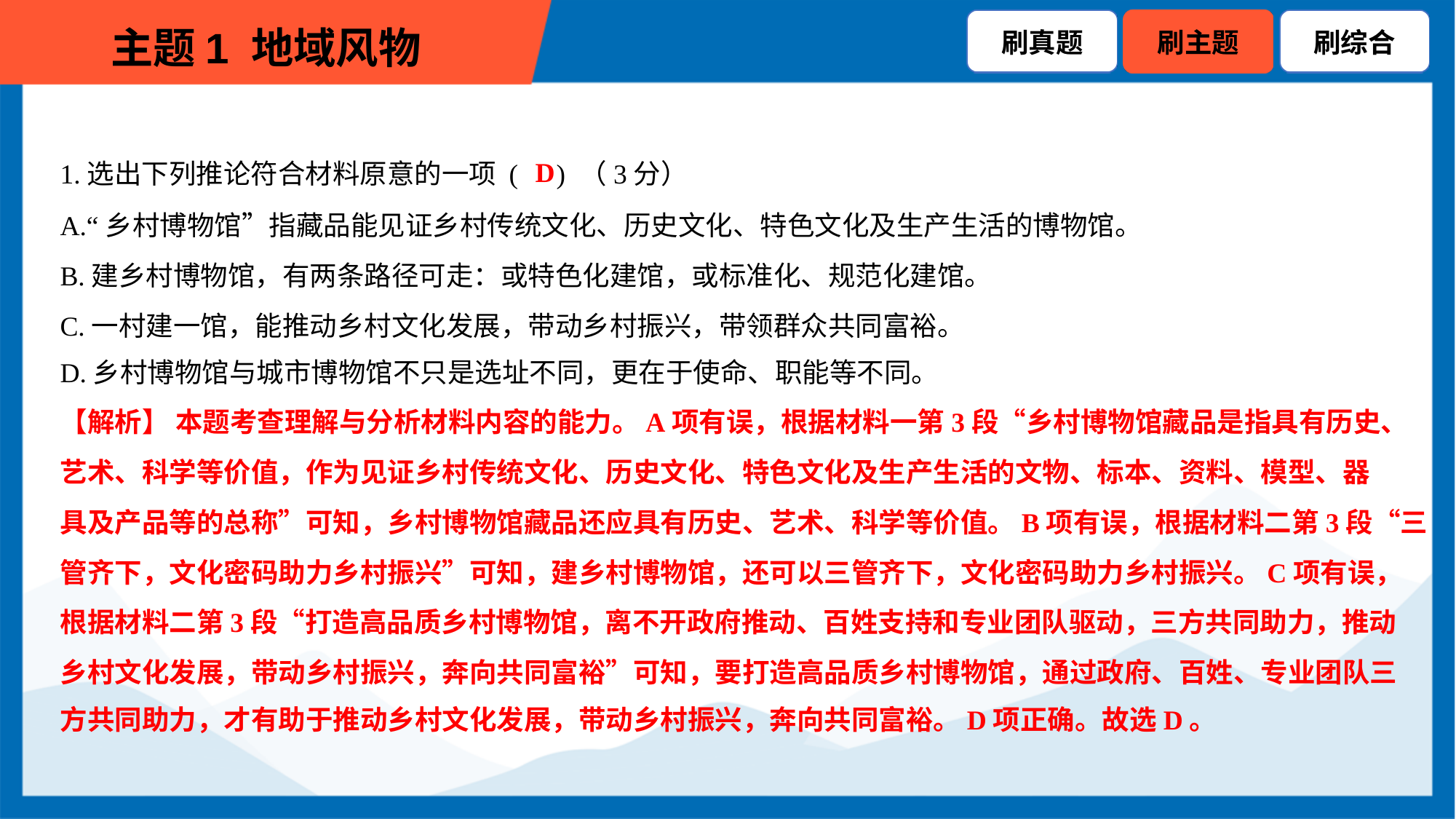

D
1.选出下列推论符合材料原意的一项 (     ) （3分）
A.“乡村博物馆”指藏品能见证乡村传统文化、历史文化、特色文化及生产生活的博物馆。
B.建乡村博物馆，有两条路径可走：或特色化建馆，或标准化、规范化建馆。
C.一村建一馆，能推动乡村文化发展，带动乡村振兴，带领群众共同富裕。
D.乡村博物馆与城市博物馆不只是选址不同，更在于使命、职能等不同。
【解析】 本题考查理解与分析材料内容的能力。A项有误，根据材料一第3段“乡村博物馆藏品是指具有历史、
艺术、科学等价值，作为见证乡村传统文化、历史文化、特色文化及生产生活的文物、标本、资料、模型、器
具及产品等的总称”可知，乡村博物馆藏品还应具有历史、艺术、科学等价值。B项有误，根据材料二第3段“三
管齐下，文化密码助力乡村振兴”可知，建乡村博物馆，还可以三管齐下，文化密码助力乡村振兴。C项有误，
根据材料二第3段“打造高品质乡村博物馆，离不开政府推动、百姓支持和专业团队驱动，三方共同助力，推动
乡村文化发展，带动乡村振兴，奔向共同富裕”可知，要打造高品质乡村博物馆，通过政府、百姓、专业团队三
方共同助力，才有助于推动乡村文化发展，带动乡村振兴，奔向共同富裕。D项正确。故选D。